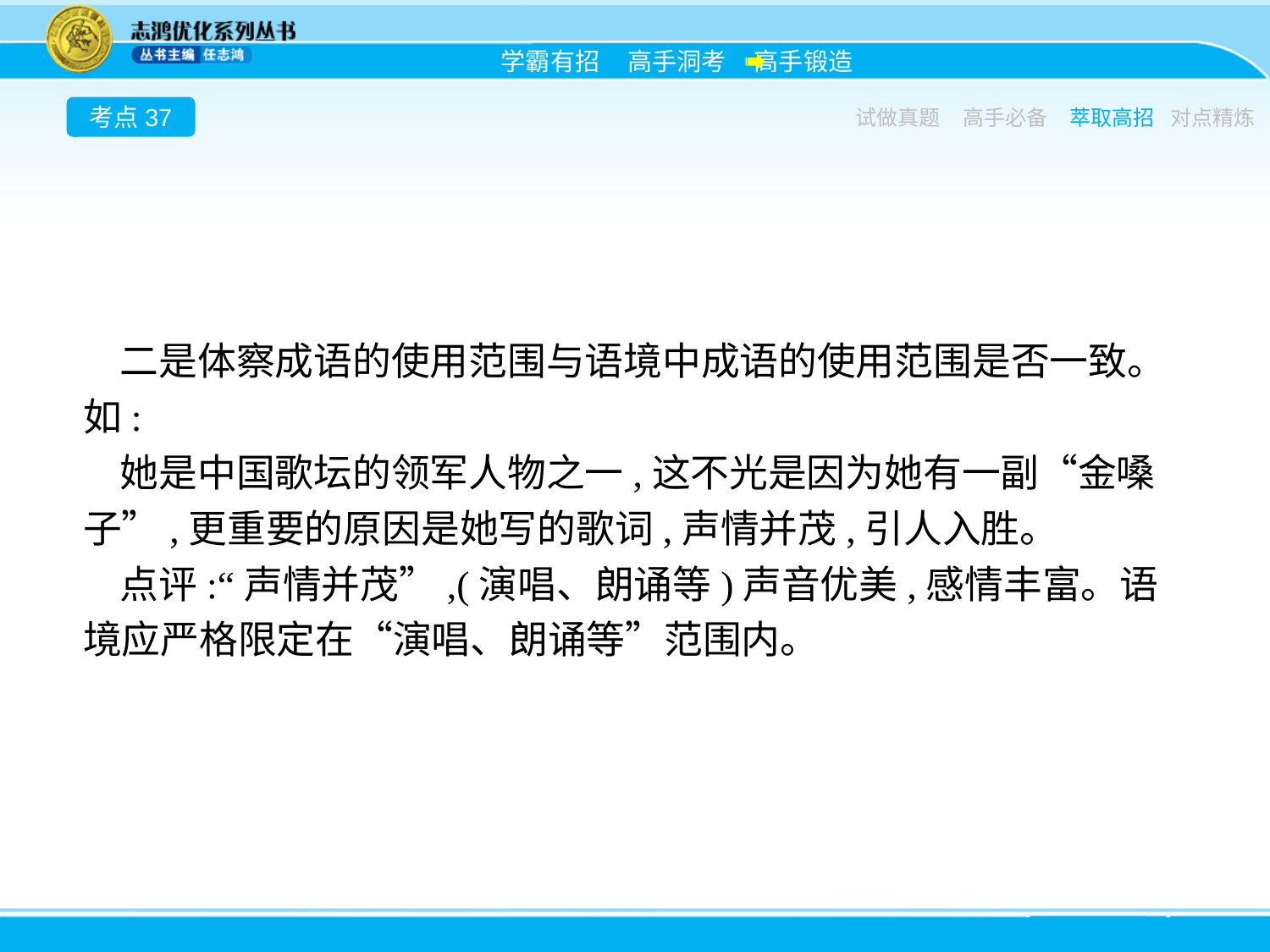

考点37
试做真题
高手必备
萃取高招
对点精炼
二是体察成语的使用范围与语境中成语的使用范围是否一致。如:
她是中国歌坛的领军人物之一,这不光是因为她有一副“金嗓子”,更重要的原因是她写的歌词,声情并茂,引人入胜。
点评:“声情并茂”,(演唱、朗诵等)声音优美,感情丰富。语境应严格限定在“演唱、朗诵等”范围内。